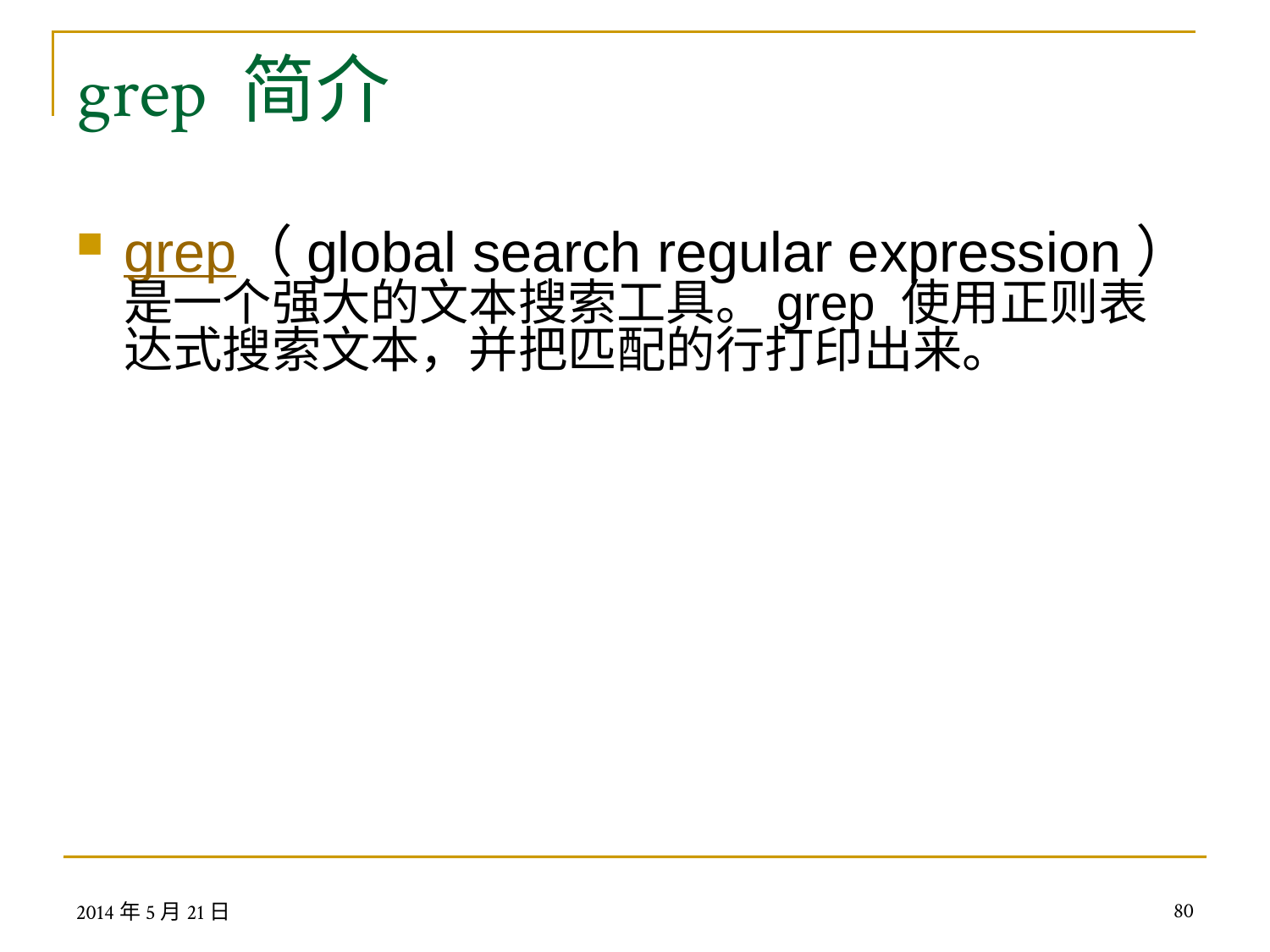

grep（global search regular expression）是一个强大的文本搜索工具。grep 使用正则表达式搜索文本，并把匹配的行打印出来。
grep 简介

2014年5月21日
80